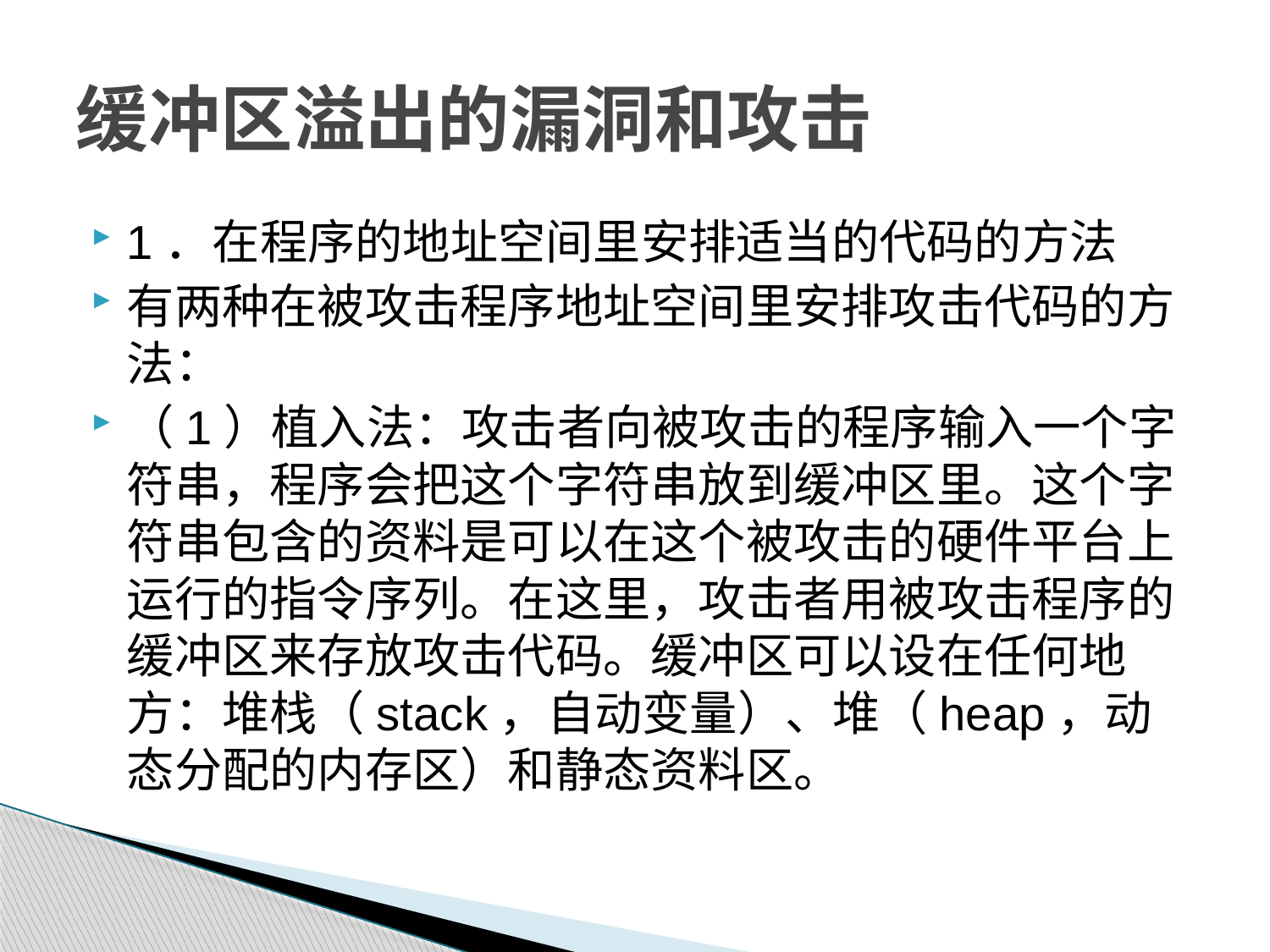

# 缓冲区溢出的漏洞和攻击
1．在程序的地址空间里安排适当的代码的方法
有两种在被攻击程序地址空间里安排攻击代码的方法：
（1）植入法：攻击者向被攻击的程序输入一个字符串，程序会把这个字符串放到缓冲区里。这个字符串包含的资料是可以在这个被攻击的硬件平台上运行的指令序列。在这里，攻击者用被攻击程序的缓冲区来存放攻击代码。缓冲区可以设在任何地方：堆栈（stack，自动变量）、堆（heap，动态分配的内存区）和静态资料区。